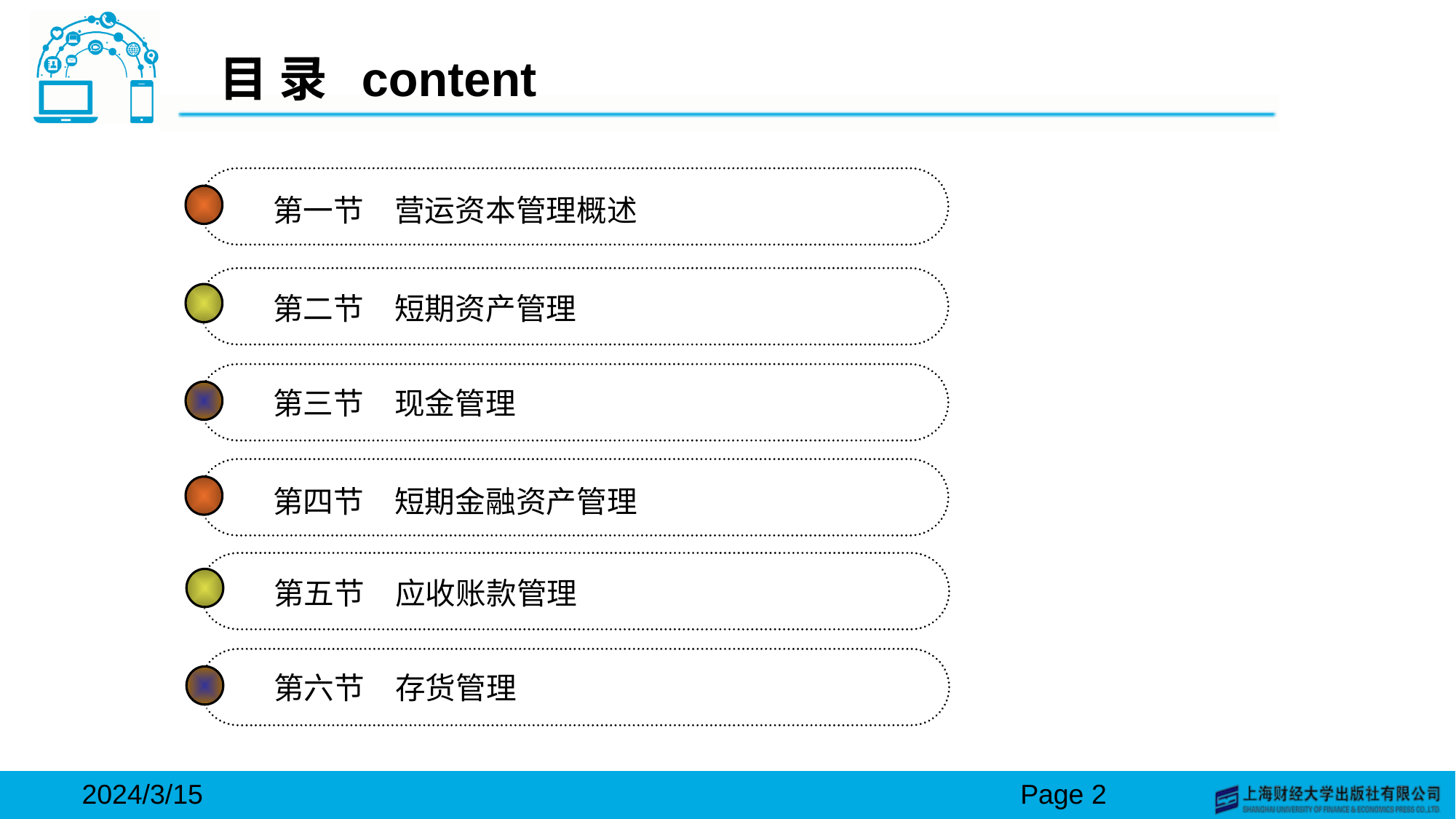

# 目 录  content

第一节　营运资本管理概述

第二节　短期资产管理

第三节　现金管理

第四节　短期金融资产管理

第五节　应收账款管理

第六节　存货管理

2024/3/15
Page 2